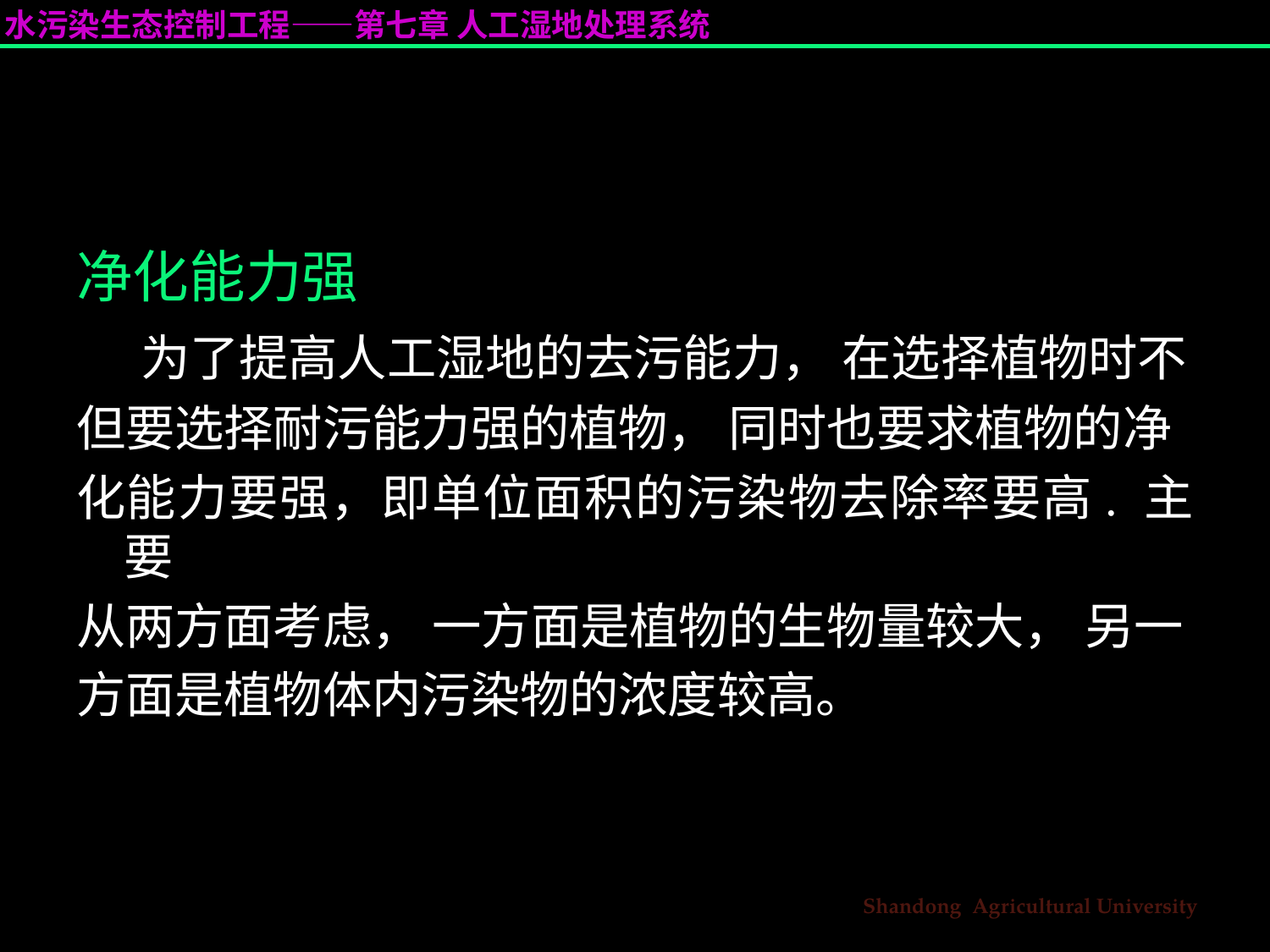

净化能力强
    为了提高人工湿地的去污能力， 在选择植物时不
但要选择耐污能力强的植物， 同时也要求植物的净
化能力要强，即单位面积的污染物去除率要高. 主要
从两方面考虑， 一方面是植物的生物量较大， 另一
方面是植物体内污染物的浓度较高。